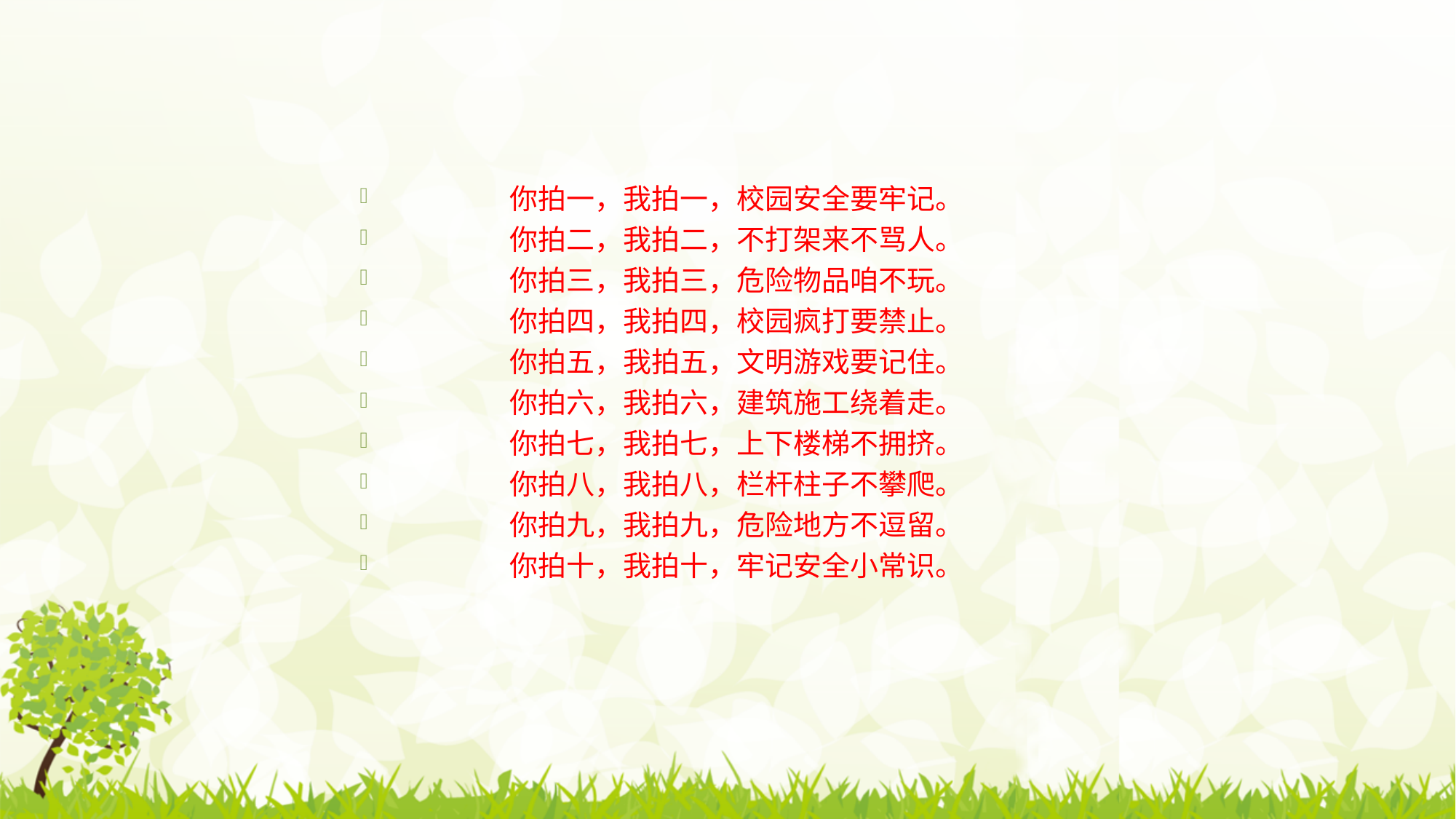

#
你拍一，我拍一，校园安全要牢记。
你拍二，我拍二，不打架来不骂人。
你拍三，我拍三，危险物品咱不玩。
你拍四，我拍四，校园疯打要禁止。
你拍五，我拍五，文明游戏要记住。
你拍六，我拍六，建筑施工绕着走。
你拍七，我拍七，上下楼梯不拥挤。
你拍八，我拍八，栏杆柱子不攀爬。
你拍九，我拍九，危险地方不逗留。
你拍十，我拍十，牢记安全小常识。